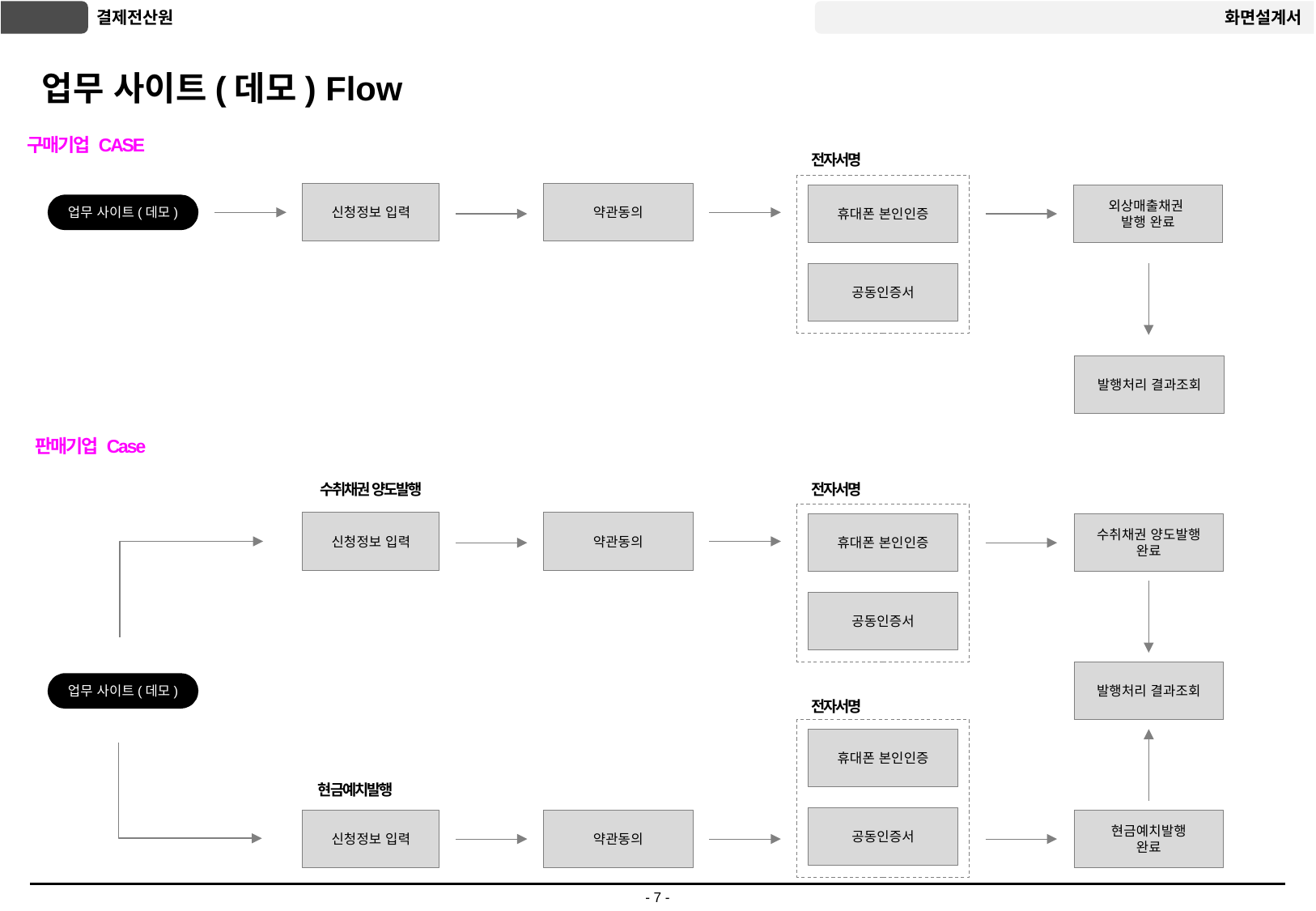

# 업무 사이트(데모) Flow
구매기업 CASE
전자서명

휴대폰 본인인증
외상매출채권
발행 완료
공동인증서
발행처리 결과조회
약관동의
신청정보 입력
업무 사이트(데모)
 판매기업 Case
수취채권 양도발행
전자서명

휴대폰 본인인증
수취채권 양도발행
완료
공동인증서
발행처리 결과조회
전자서명

휴대폰 본인인증
현금예치발행
공동인증서
현금예치발행
완료
약관동의
신청정보 입력
업무 사이트(데모)
신청정보 입력
약관동의